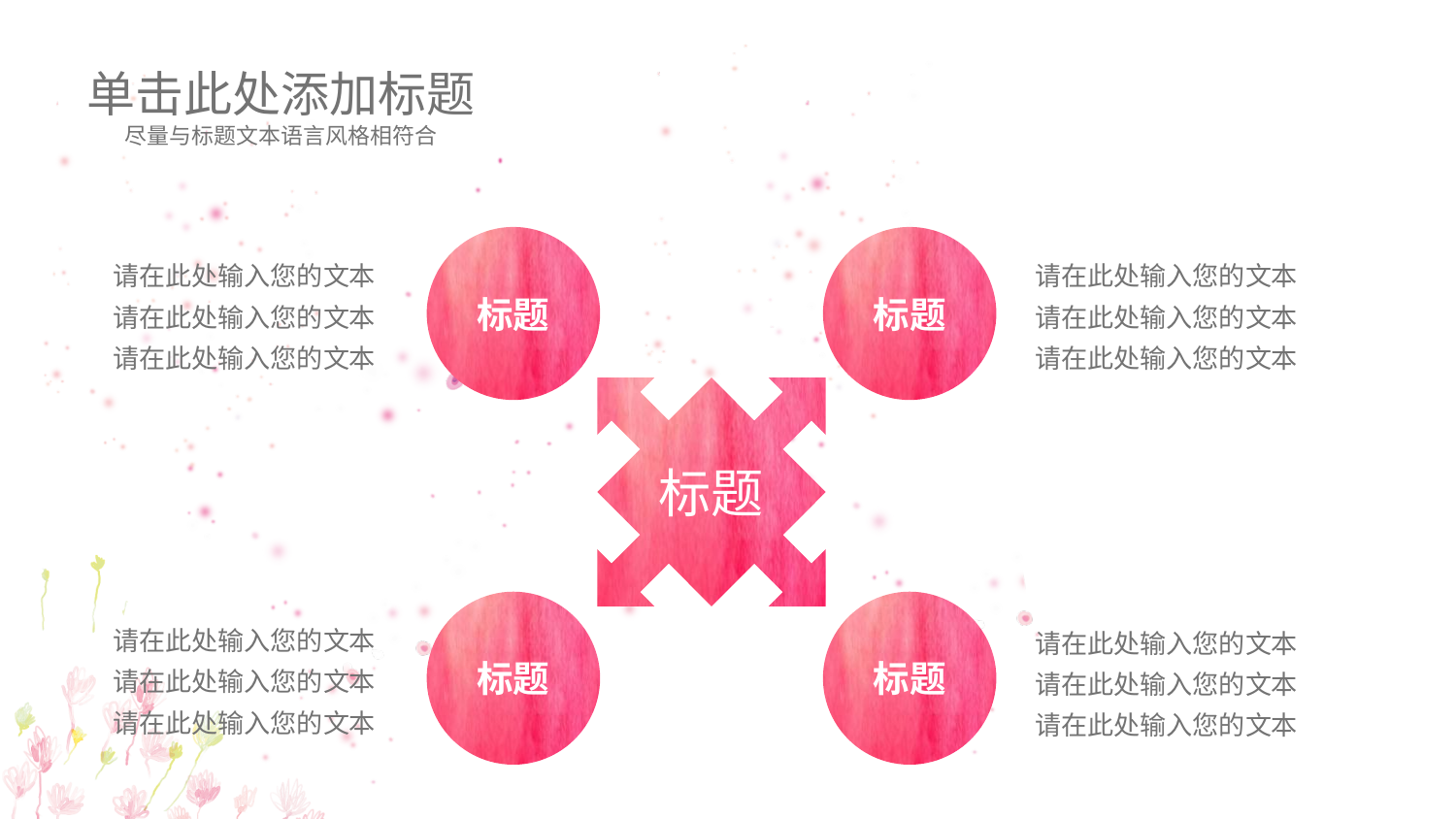

单击此处添加标题
尽量与标题文本语言风格相符合
标题
标题
请在此处输入您的文本
请在此处输入您的文本
请在此处输入您的文本
请在此处输入您的文本
请在此处输入您的文本
请在此处输入您的文本
标题
标题
标题
请在此处输入您的文本
请在此处输入您的文本
请在此处输入您的文本
请在此处输入您的文本
请在此处输入您的文本
请在此处输入您的文本